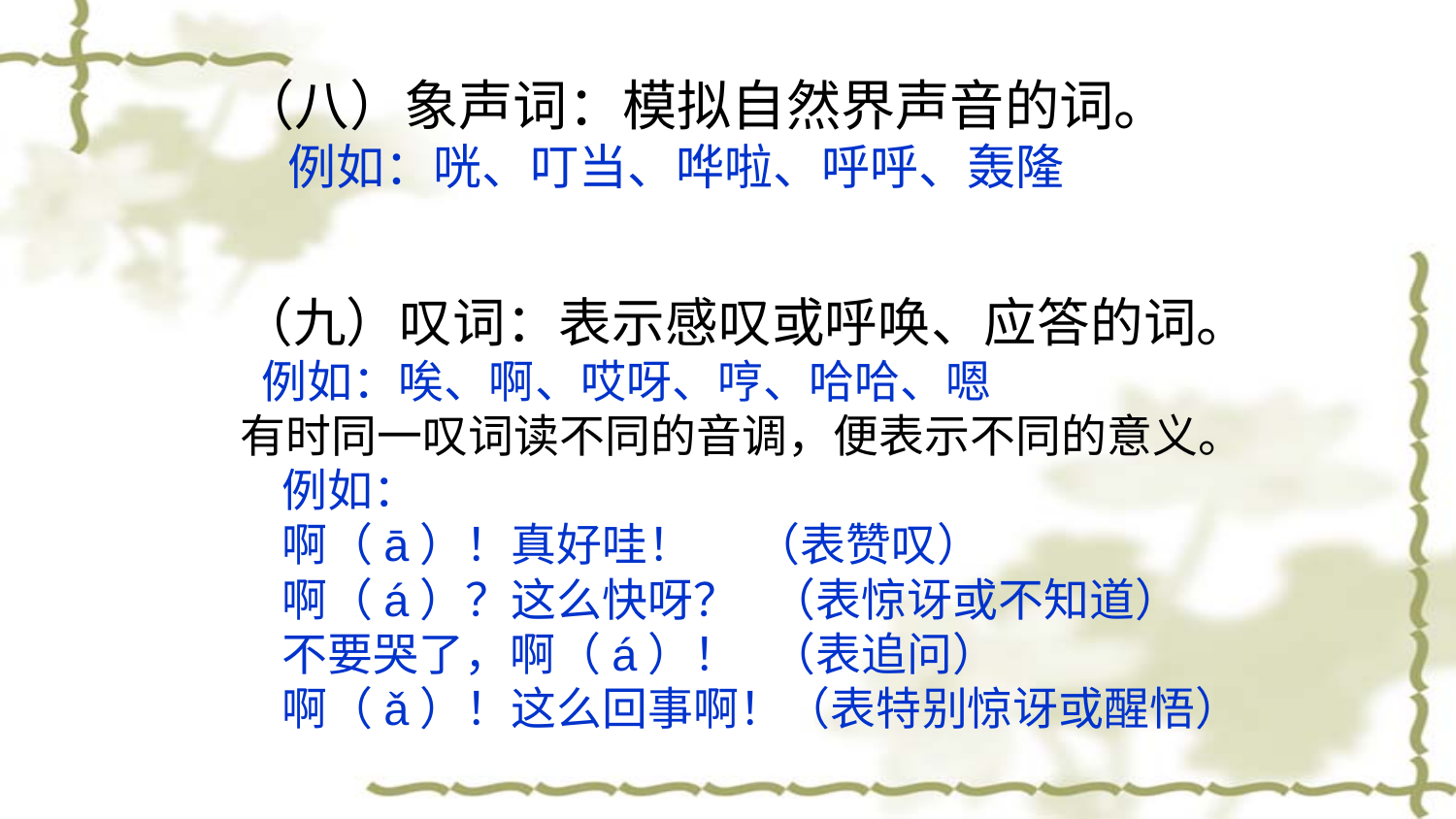

（八）象声词：模拟自然界声音的词。
    例如：咣、叮当、哗啦、呼呼、轰隆

（九）叹词：表示感叹或呼唤、应答的词。
 例如：唉、啊、哎呀、哼、哈哈、嗯
有时同一叹词读不同的音调，便表示不同的意义。
   例如：
   啊（ā）！真好哇！      （表赞叹）
   啊（á）？这么快呀？   （表惊讶或不知道）
   不要哭了，啊（á）！   （表追问）
   啊（ǎ）！这么回事啊！（表特别惊讶或醒悟）